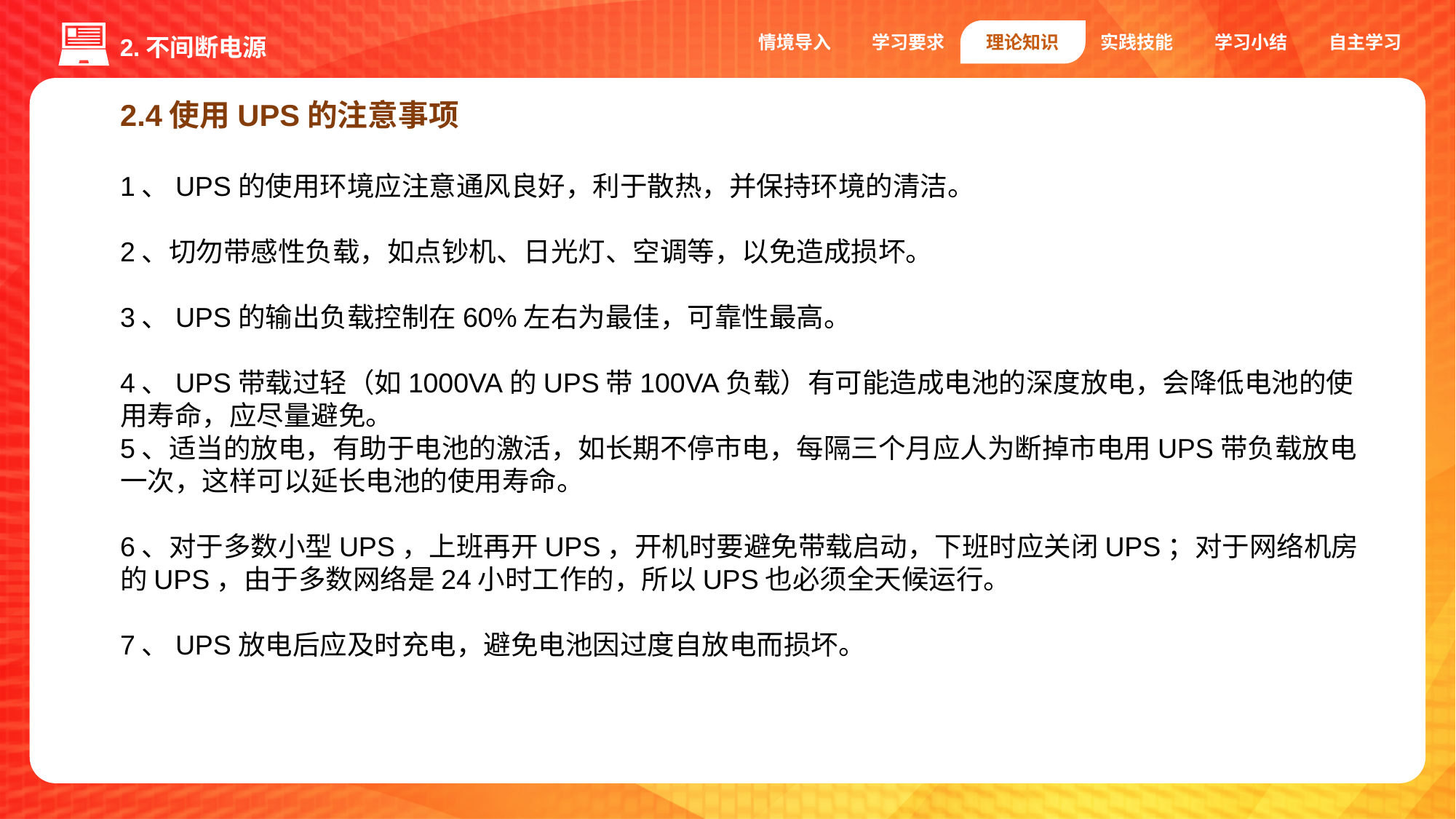

情境导入
学习要求
理论知识
实践技能
学习小结
自主学习

2.不间断电源
2.4使用UPS的注意事项
1、UPS的使用环境应注意通风良好，利于散热，并保持环境的清洁。

2、切勿带感性负载，如点钞机、日光灯、空调等，以免造成损坏。

3、UPS的输出负载控制在60%左右为最佳，可靠性最高。

4、UPS带载过轻（如1000VA的UPS带100VA负载）有可能造成电池的深度放电，会降低电池的使用寿命，应尽量避免。
5、适当的放电，有助于电池的激活，如长期不停市电，每隔三个月应人为断掉市电用UPS带负载放电一次，这样可以延长电池的使用寿命。

6、对于多数小型UPS，上班再开UPS，开机时要避免带载启动，下班时应关闭UPS；对于网络机房的UPS，由于多数网络是24小时工作的，所以UPS也必须全天候运行。

7、UPS放电后应及时充电，避免电池因过度自放电而损坏。